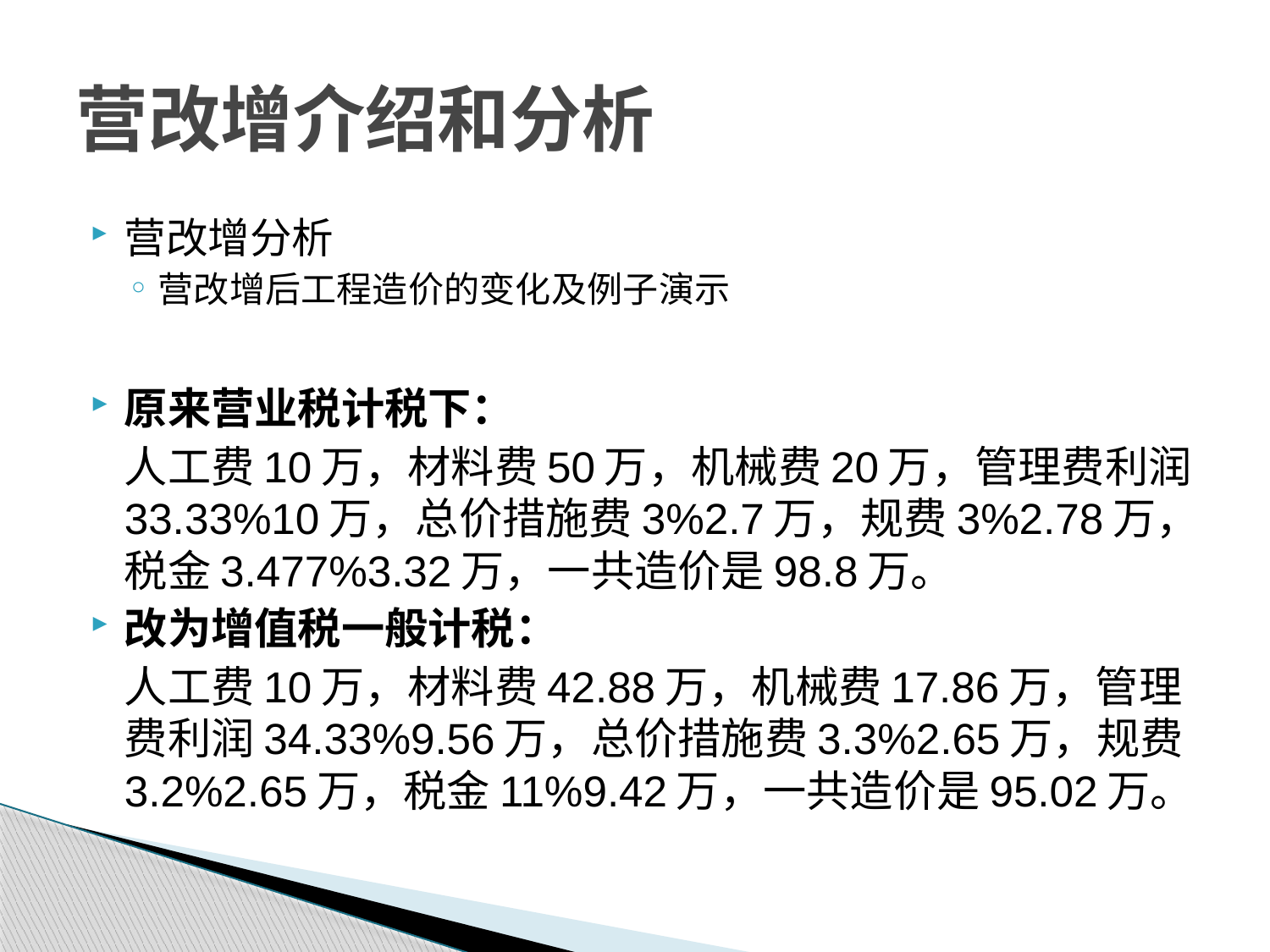

# 营改增介绍和分析
营改增分析
营改增后工程造价的变化及例子演示

原来营业税计税下：
	人工费10万，材料费50万，机械费20万，管理费利润33.33%10万，总价措施费3%2.7万，规费3%2.78万，税金3.477%3.32万，一共造价是98.8万。
改为增值税一般计税：
	人工费10万，材料费42.88万，机械费17.86万，管理费利润34.33%9.56万，总价措施费3.3%2.65万，规费3.2%2.65万，税金11%9.42万，一共造价是95.02万。